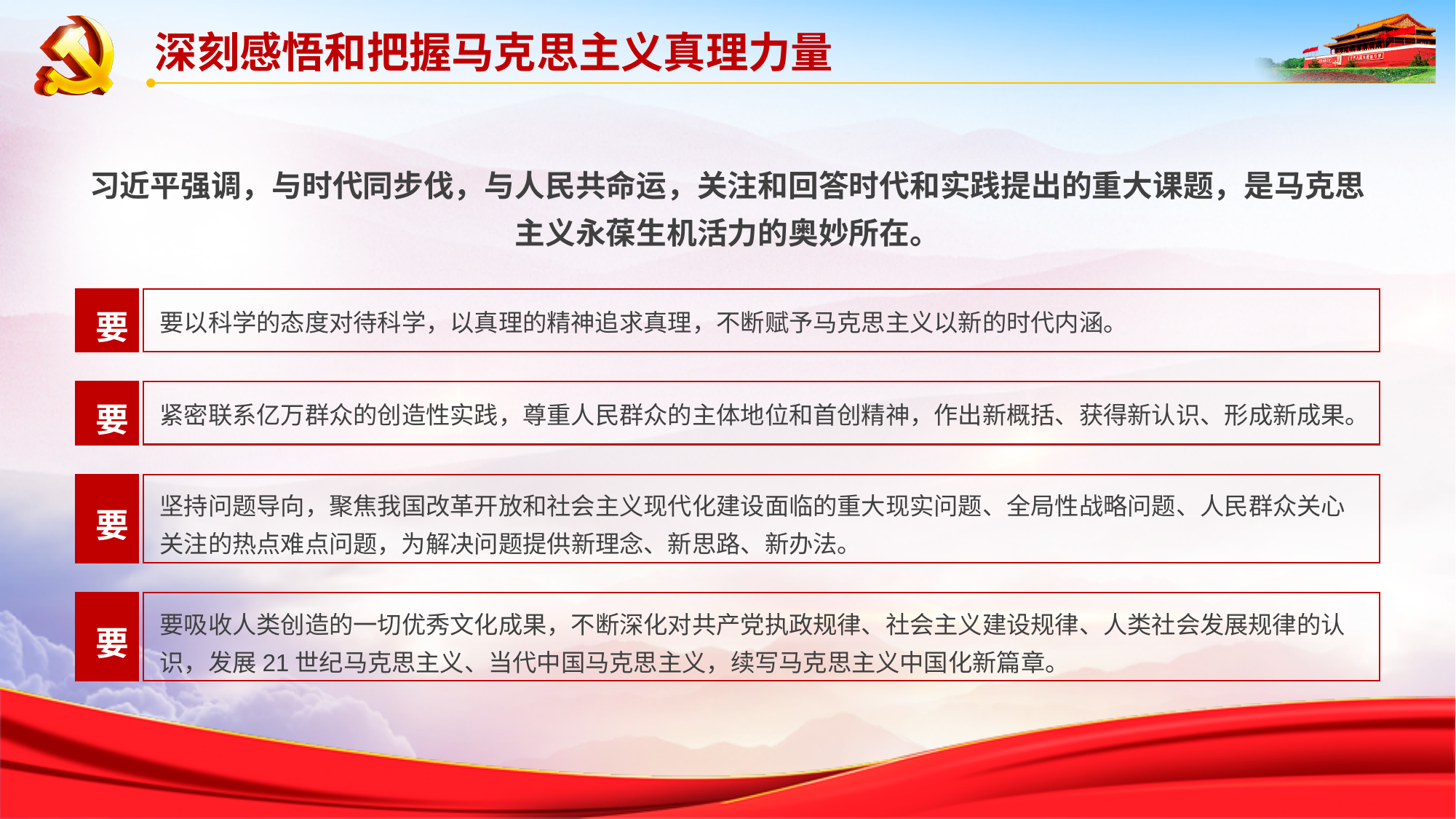

深刻感悟和把握马克思主义真理力量
习近平强调，与时代同步伐，与人民共命运，关注和回答时代和实践提出的重大课题，是马克思主义永葆生机活力的奥妙所在。

要

要以科学的态度对待科学，以真理的精神追求真理，不断赋予马克思主义以新的时代内涵。

要

紧密联系亿万群众的创造性实践，尊重人民群众的主体地位和首创精神，作出新概括、获得新认识、形成新成果。

要

坚持问题导向，聚焦我国改革开放和社会主义现代化建设面临的重大现实问题、全局性战略问题、人民群众关心关注的热点难点问题，为解决问题提供新理念、新思路、新办法。

要

要吸收人类创造的一切优秀文化成果，不断深化对共产党执政规律、社会主义建设规律、人类社会发展规律的认识，发展21世纪马克思主义、当代中国马克思主义，续写马克思主义中国化新篇章。